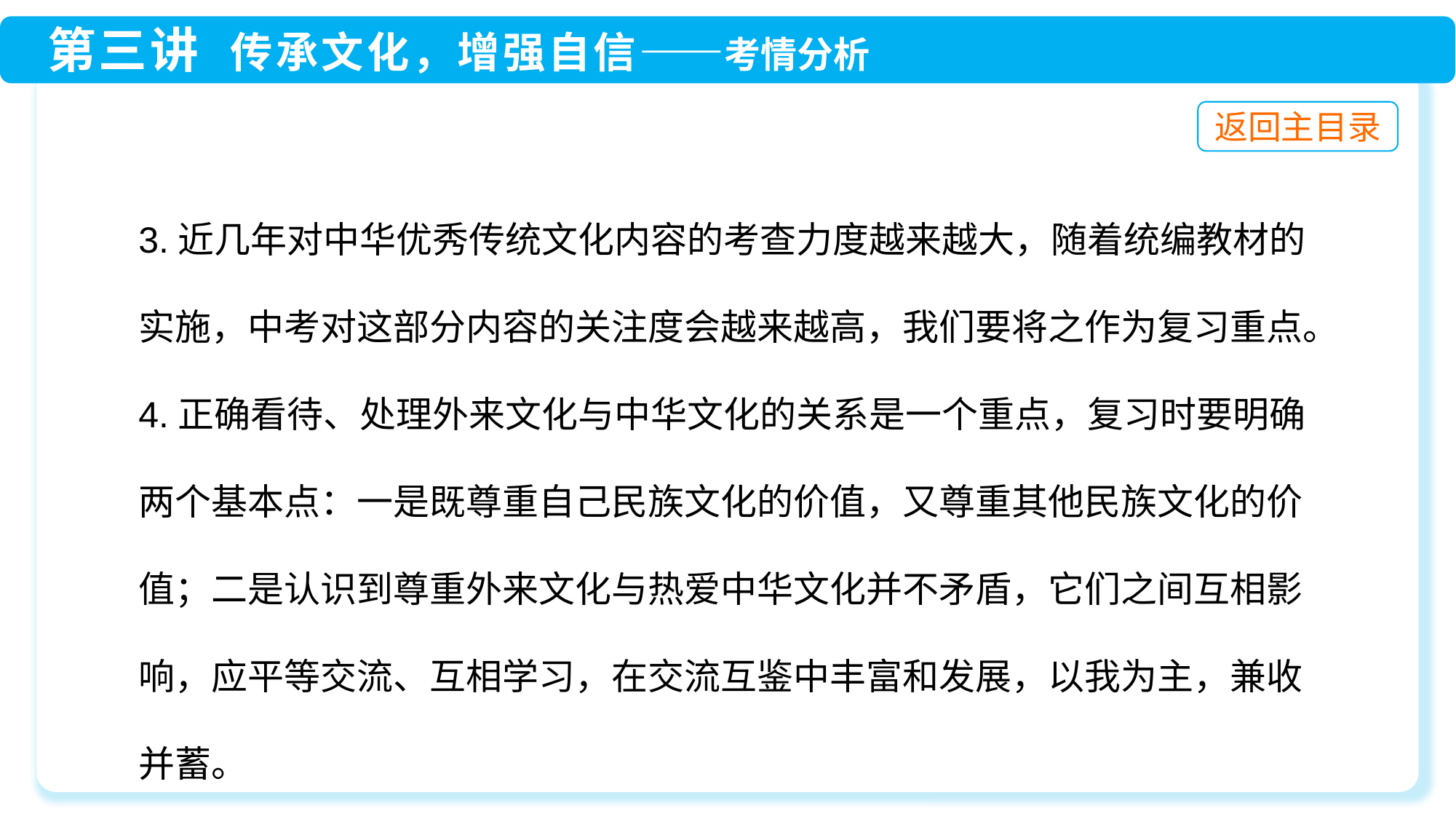

3.近几年对中华优秀传统文化内容的考查力度越来越大，随着统编教材的实施，中考对这部分内容的关注度会越来越高，我们要将之作为复习重点。
4.正确看待、处理外来文化与中华文化的关系是一个重点，复习时要明确两个基本点：一是既尊重自己民族文化的价值，又尊重其他民族文化的价值；二是认识到尊重外来文化与热爱中华文化并不矛盾，它们之间互相影响，应平等交流、互相学习，在交流互鉴中丰富和发展，以我为主，兼收并蓄。